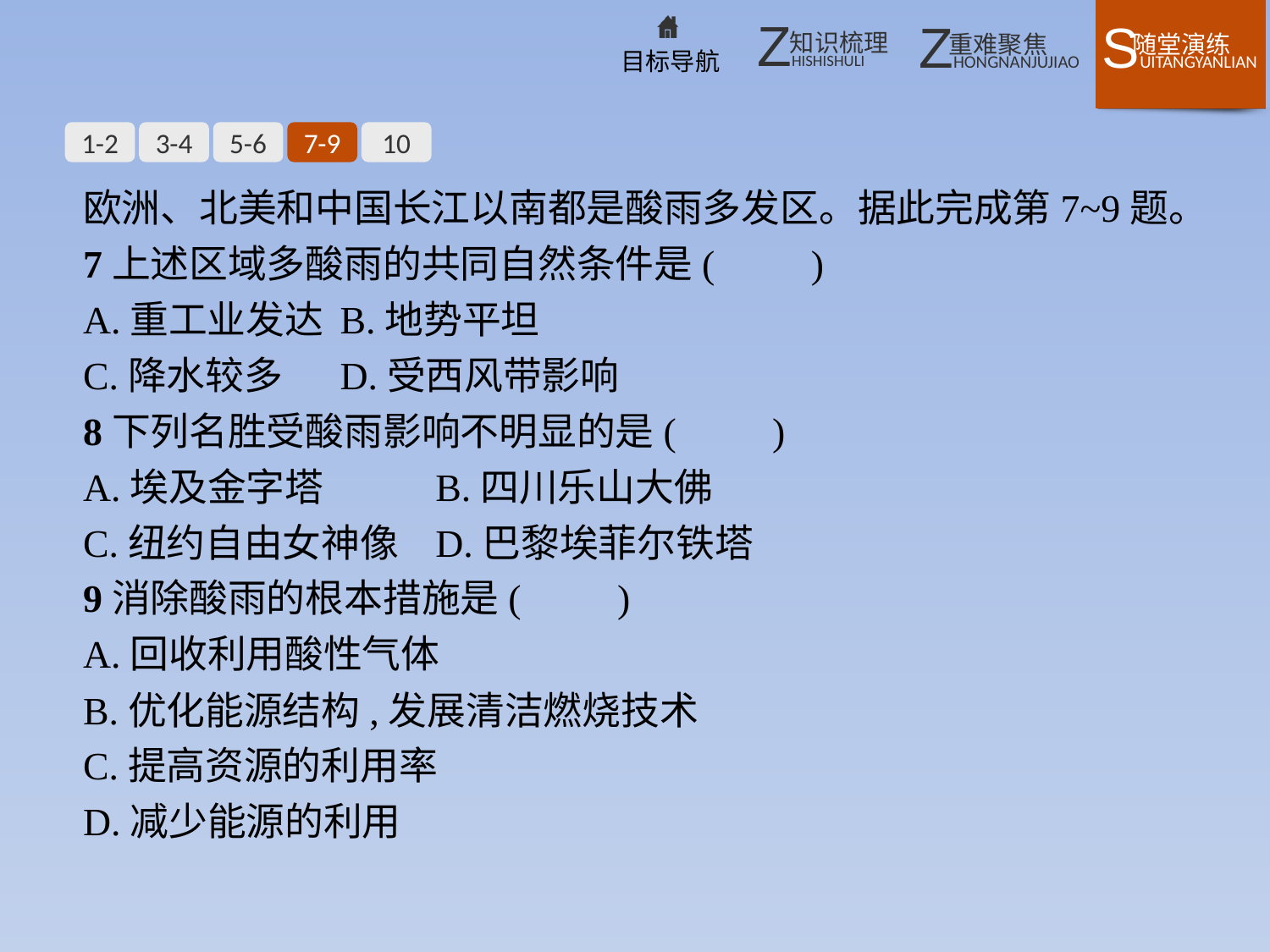

1-2
3-4
5-6
7-9
10
欧洲、北美和中国长江以南都是酸雨多发区。据此完成第7~9题。
7上述区域多酸雨的共同自然条件是(　　)
A.重工业发达	B.地势平坦
C.降水较多	D.受西风带影响
8下列名胜受酸雨影响不明显的是(　　)
A.埃及金字塔		B.四川乐山大佛
C.纽约自由女神像	D.巴黎埃菲尔铁塔
9消除酸雨的根本措施是(　　)
A.回收利用酸性气体
B.优化能源结构,发展清洁燃烧技术
C.提高资源的利用率
D.减少能源的利用